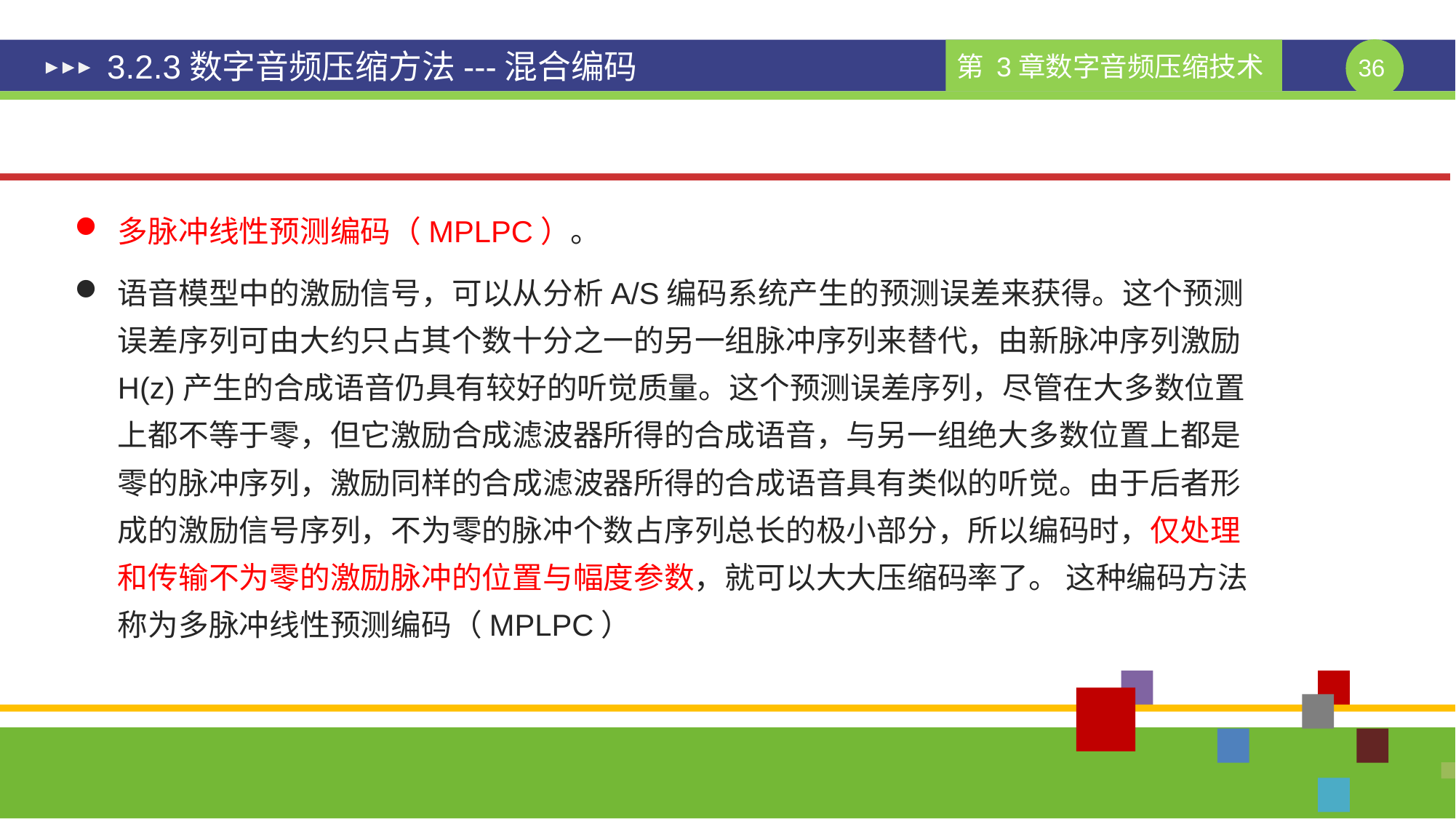

# 3.2.3数字音频压缩方法---混合编码

多脉冲线性预测编码（MPLPC）。
语音模型中的激励信号，可以从分析A/S编码系统产生的预测误差来获得。这个预测误差序列可由大约只占其个数十分之一的另一组脉冲序列来替代，由新脉冲序列激励H(z)产生的合成语音仍具有较好的听觉质量。这个预测误差序列，尽管在大多数位置上都不等于零，但它激励合成滤波器所得的合成语音，与另一组绝大多数位置上都是零的脉冲序列，激励同样的合成滤波器所得的合成语音具有类似的听觉。由于后者形成的激励信号序列，不为零的脉冲个数占序列总长的极小部分，所以编码时，仅处理和传输不为零的激励脉冲的位置与幅度参数，就可以大大压缩码率了。 这种编码方法称为多脉冲线性预测编码（MPLPC）